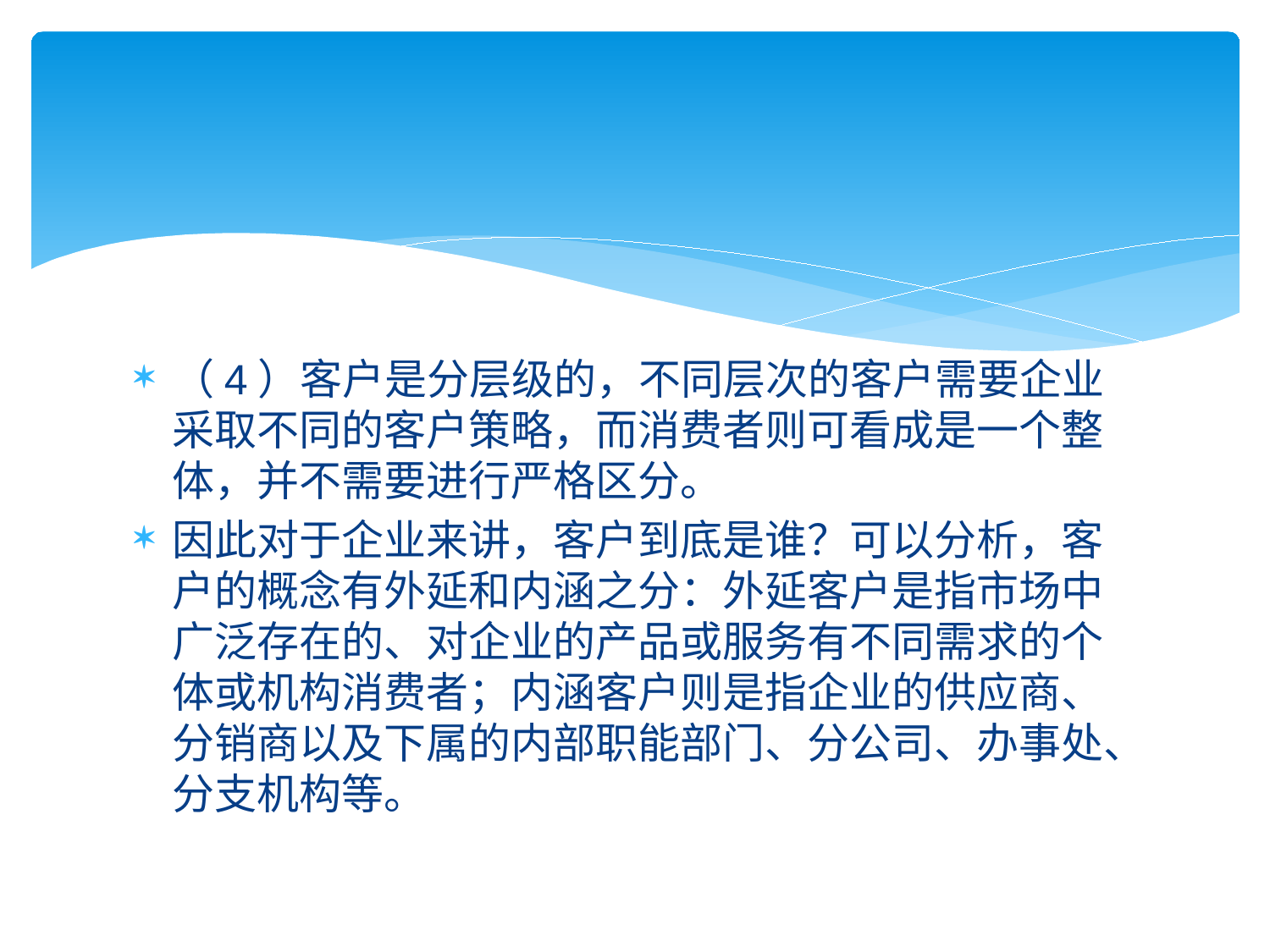

（4）客户是分层级的，不同层次的客户需要企业采取不同的客户策略，而消费者则可看成是一个整体，并不需要进行严格区分。
因此对于企业来讲，客户到底是谁？可以分析，客户的概念有外延和内涵之分：外延客户是指市场中广泛存在的、对企业的产品或服务有不同需求的个体或机构消费者；内涵客户则是指企业的供应商、分销商以及下属的内部职能部门、分公司、办事处、分支机构等。